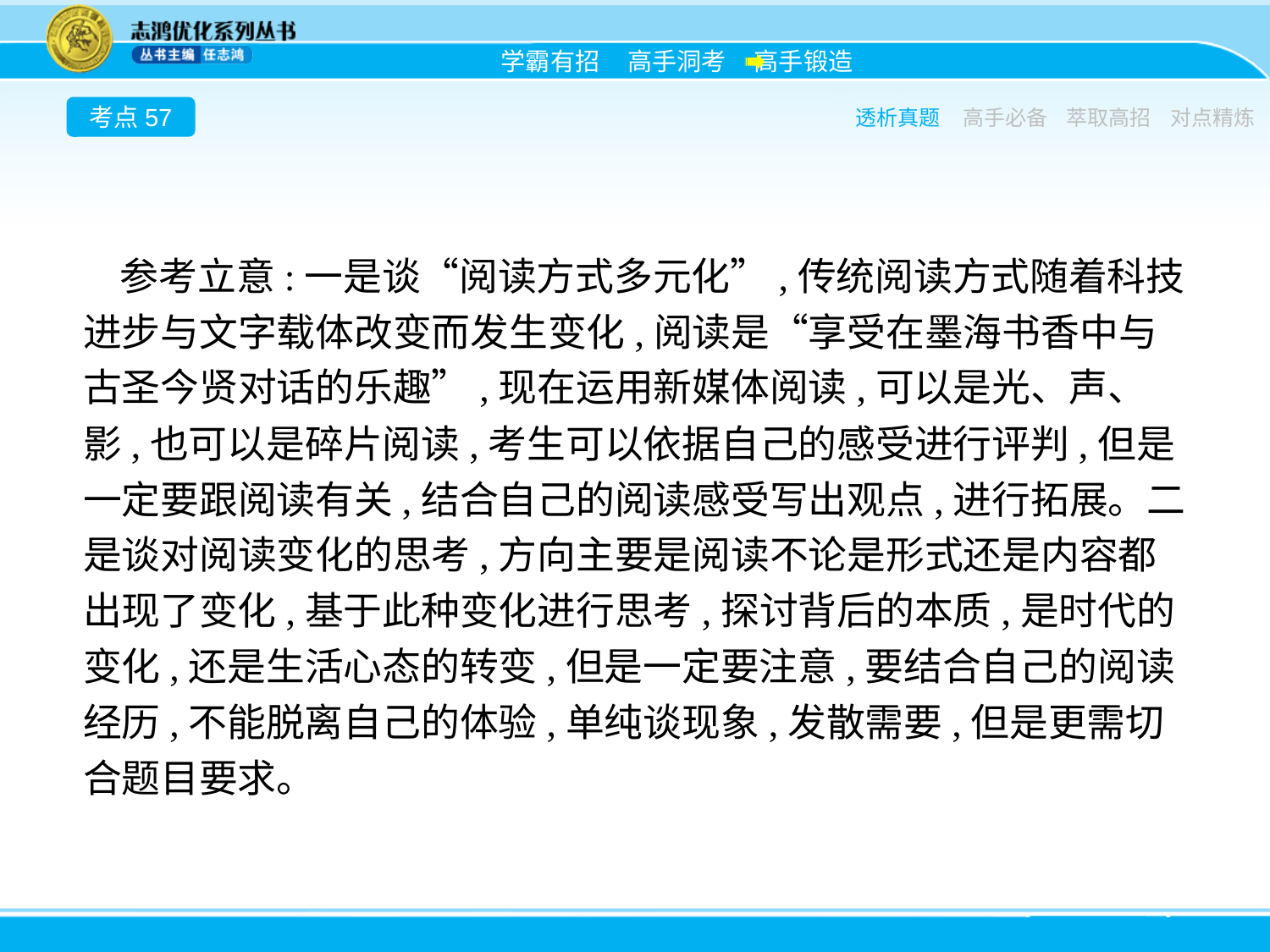

考点57
透析真题
高手必备
萃取高招
对点精炼
参考立意:一是谈“阅读方式多元化”,传统阅读方式随着科技进步与文字载体改变而发生变化,阅读是“享受在墨海书香中与古圣今贤对话的乐趣”,现在运用新媒体阅读,可以是光、声、影,也可以是碎片阅读,考生可以依据自己的感受进行评判,但是一定要跟阅读有关,结合自己的阅读感受写出观点,进行拓展。二是谈对阅读变化的思考,方向主要是阅读不论是形式还是内容都出现了变化,基于此种变化进行思考,探讨背后的本质,是时代的变化,还是生活心态的转变,但是一定要注意,要结合自己的阅读经历,不能脱离自己的体验,单纯谈现象,发散需要,但是更需切合题目要求。